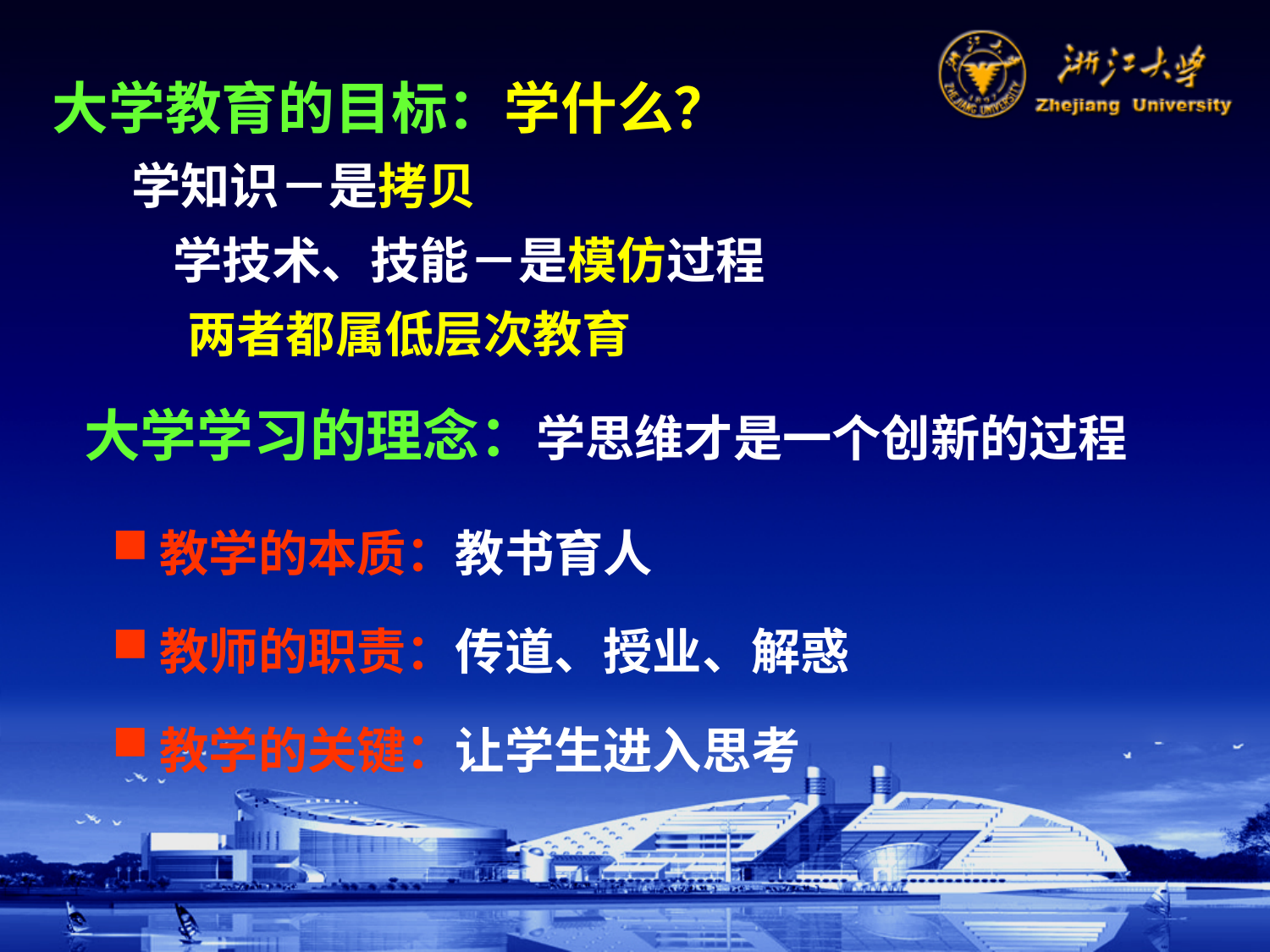

大学教育的目标：学什么？
      学知识－是拷贝
　  　学技术、技能－是模仿过程
           两者都属低层次教育

大学学习的理念：学思维才是一个创新的过程
教学的本质：教书育人
教师的职责：传道、授业、解惑
教学的关键：让学生进入思考